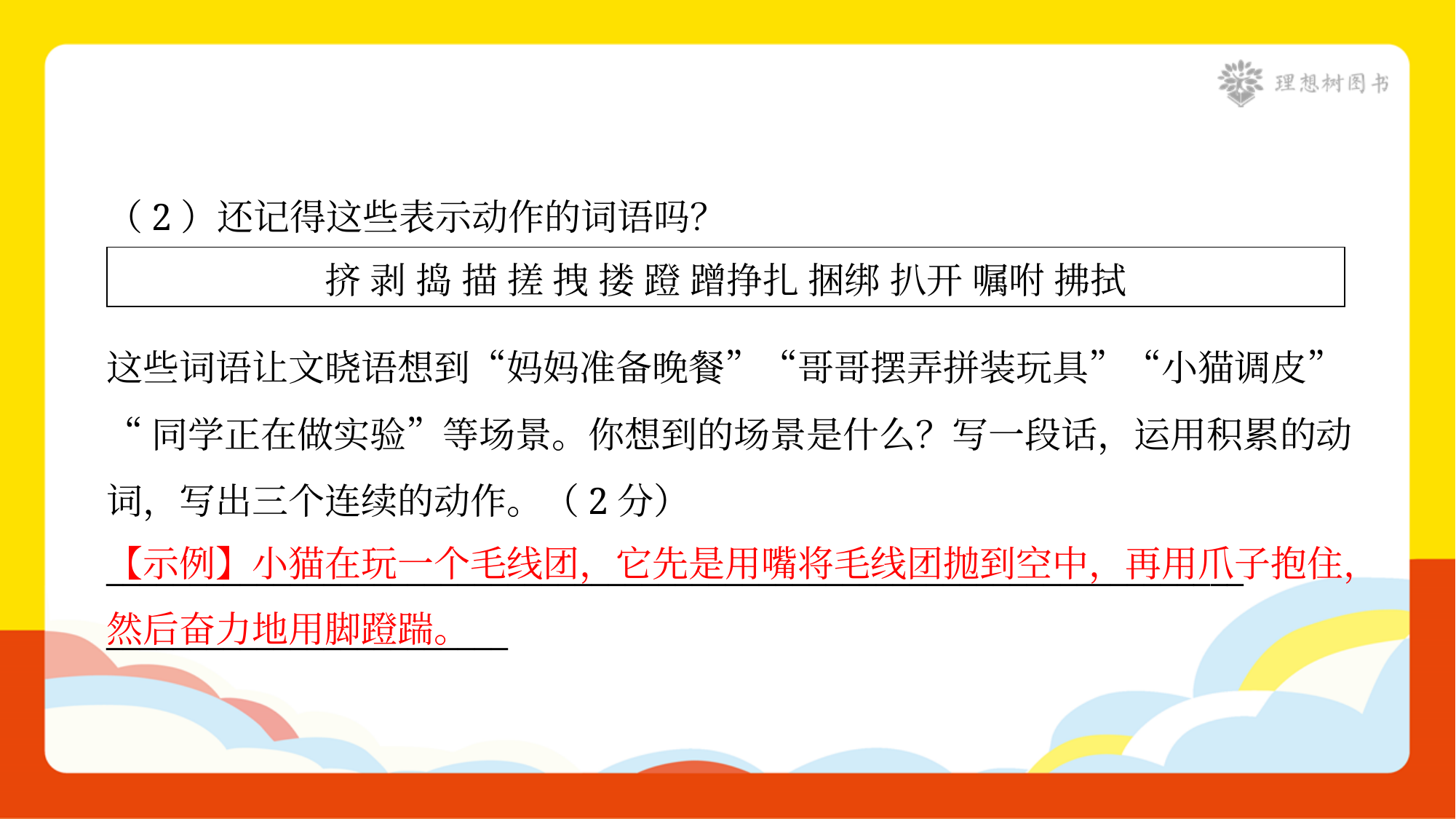

（2）还记得这些表示动作的词语吗？
| 挤 剥 捣 描 搓 拽 搂 蹬 蹭挣扎 捆绑 扒开 嘱咐 拂拭 |
| --- |
这些词语让文晓语想到“妈妈准备晚餐”“哥哥摆弄拼装玩具”“小猫调皮”
“同学正在做实验”等场景。你想到的场景是什么？写一段话，运用积累的动
词，写出三个连续的动作。（2分）
____________________________________________________________________
________________________
【示例】小猫在玩一个毛线团，它先是用嘴将毛线团抛到空中，再用爪子抱住，然后奋力地用脚蹬踹。